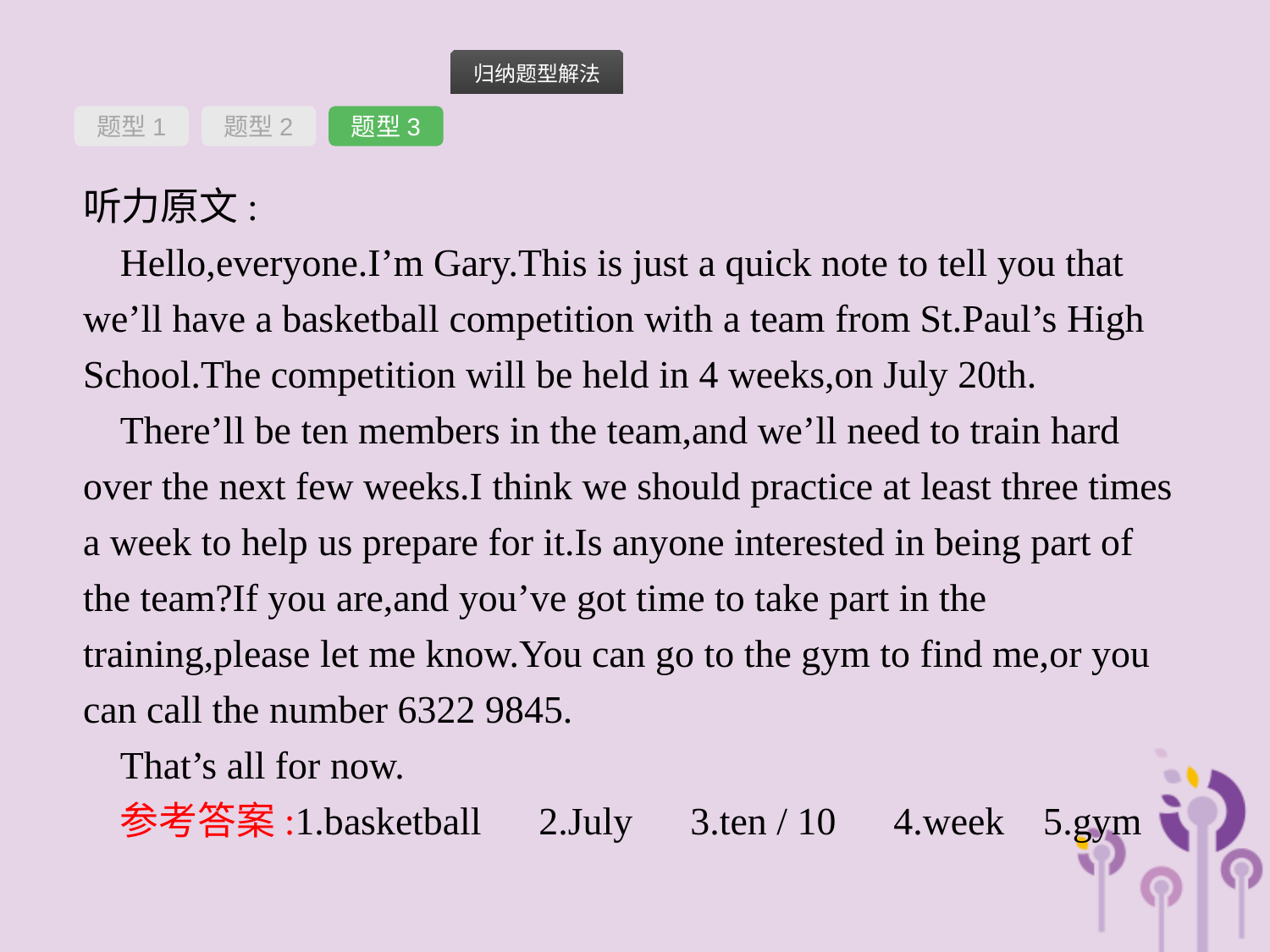

题型1
题型2
题型3
听力原文:
Hello,everyone.I’m Gary.This is just a quick note to tell you that we’ll have a basketball competition with a team from St.Paul’s High School.The competition will be held in 4 weeks,on July 20th.
There’ll be ten members in the team,and we’ll need to train hard over the next few weeks.I think we should practice at least three times a week to help us prepare for it.Is anyone interested in being part of the team?If you are,and you’ve got time to take part in the training,please let me know.You can go to the gym to find me,or you can call the number 6322 9845.
That’s all for now.
参考答案:1.basketball　2.July　3.ten / 10　4.week    5.gym